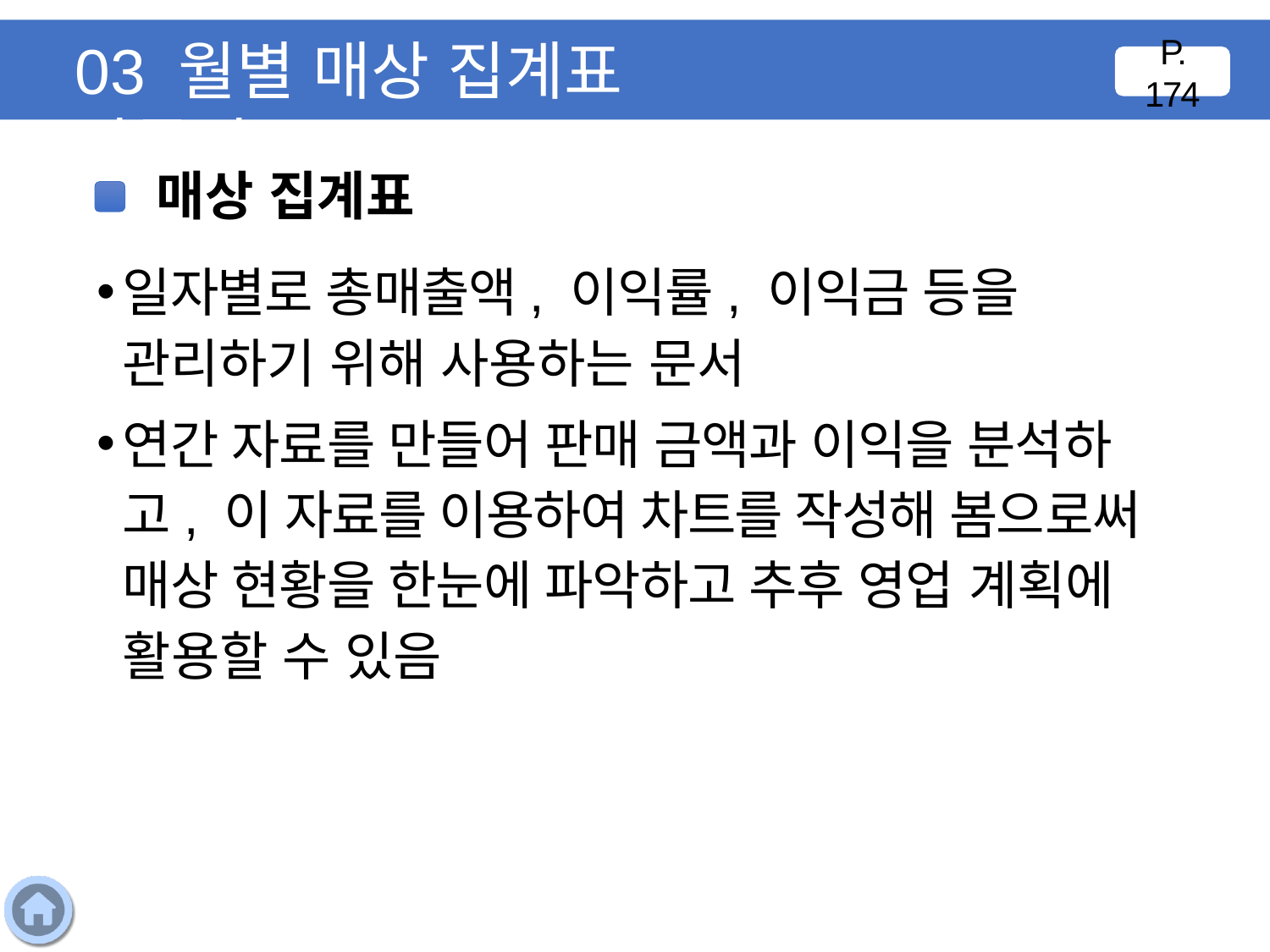

03 월별 매상 집계표 만들기
P. 174
매상 집계표

일자별로 총매출액, 이익률, 이익금 등을 관리하기 위해 사용하는 문서
연간 자료를 만들어 판매 금액과 이익을 분석하고, 이 자료를 이용하여 차트를 작성해 봄으로써 매상 현황을 한눈에 파악하고 추후 영업 계획에 활용할 수 있음